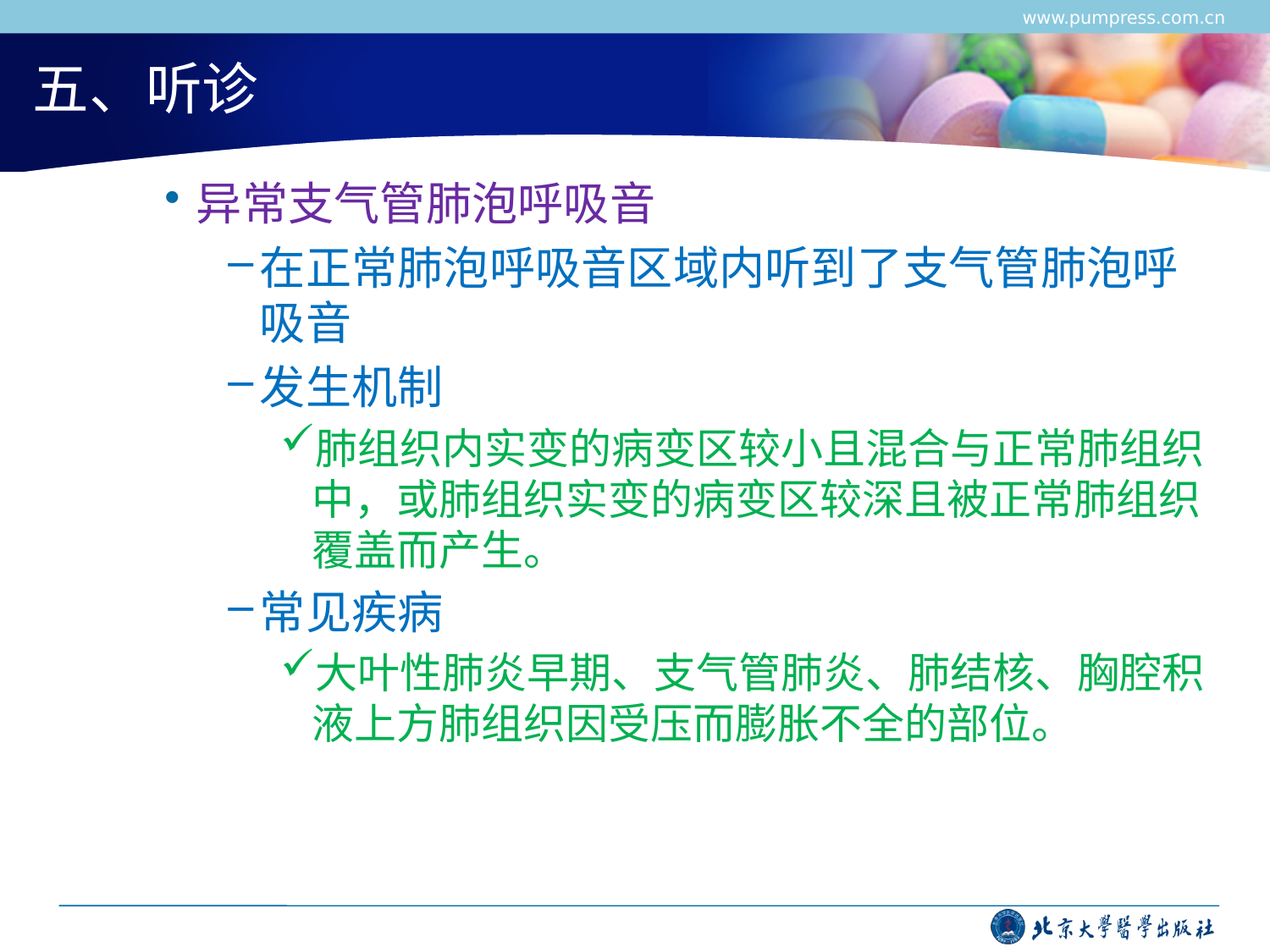

www.pumpress.com.cn
# 五、听诊
异常支气管肺泡呼吸音
在正常肺泡呼吸音区域内听到了支气管肺泡呼吸音
发生机制
肺组织内实变的病变区较小且混合与正常肺组织中，或肺组织实变的病变区较深且被正常肺组织覆盖而产生。
常见疾病
大叶性肺炎早期、支气管肺炎、肺结核、胸腔积液上方肺组织因受压而膨胀不全的部位。